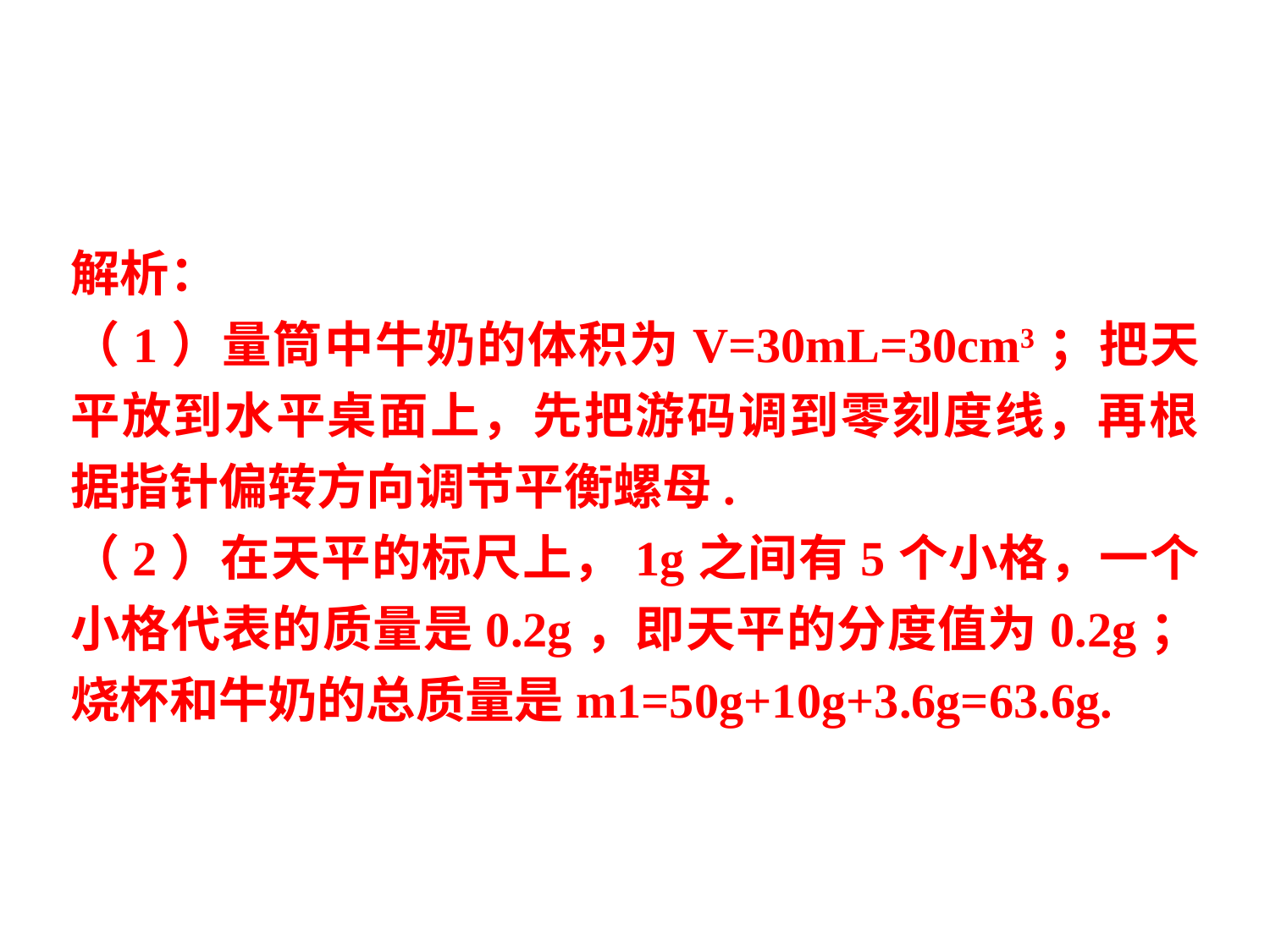

解析：
（1）量筒中牛奶的体积为V=30mL=30cm3；把天平放到水平桌面上，先把游码调到零刻度线，再根据指针偏转方向调节平衡螺母.
（2）在天平的标尺上，1g之间有5个小格，一个小格代表的质量是0.2g，即天平的分度值为0.2g；烧杯和牛奶的总质量是m1=50g+10g+3.6g=63.6g.